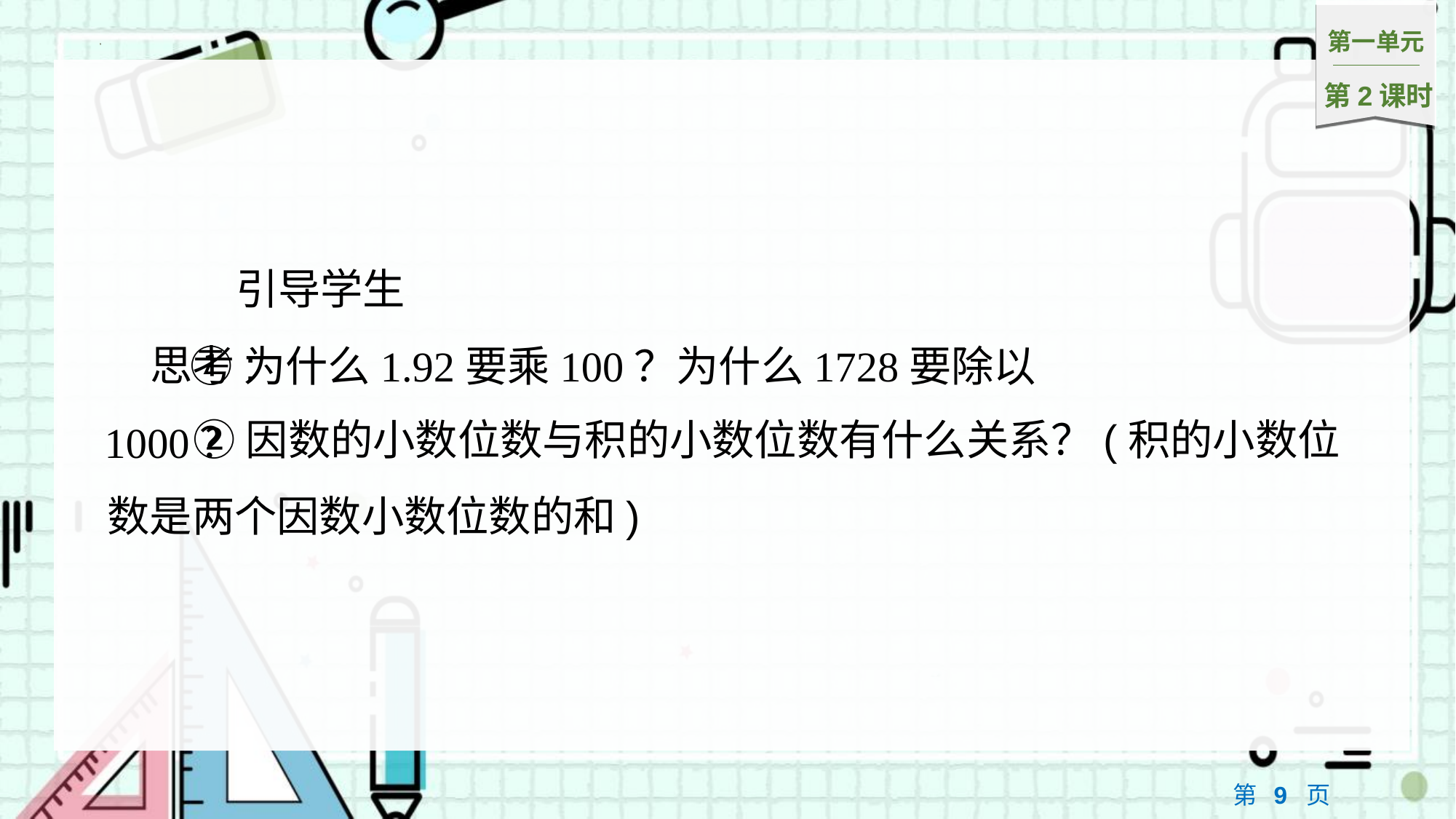

引导学生思考:
①为什么1.92要乘100？为什么1728要除以1000？
②因数的小数位数与积的小数位数有什么关系？(积的小数位数是两个因数小数位数的和)